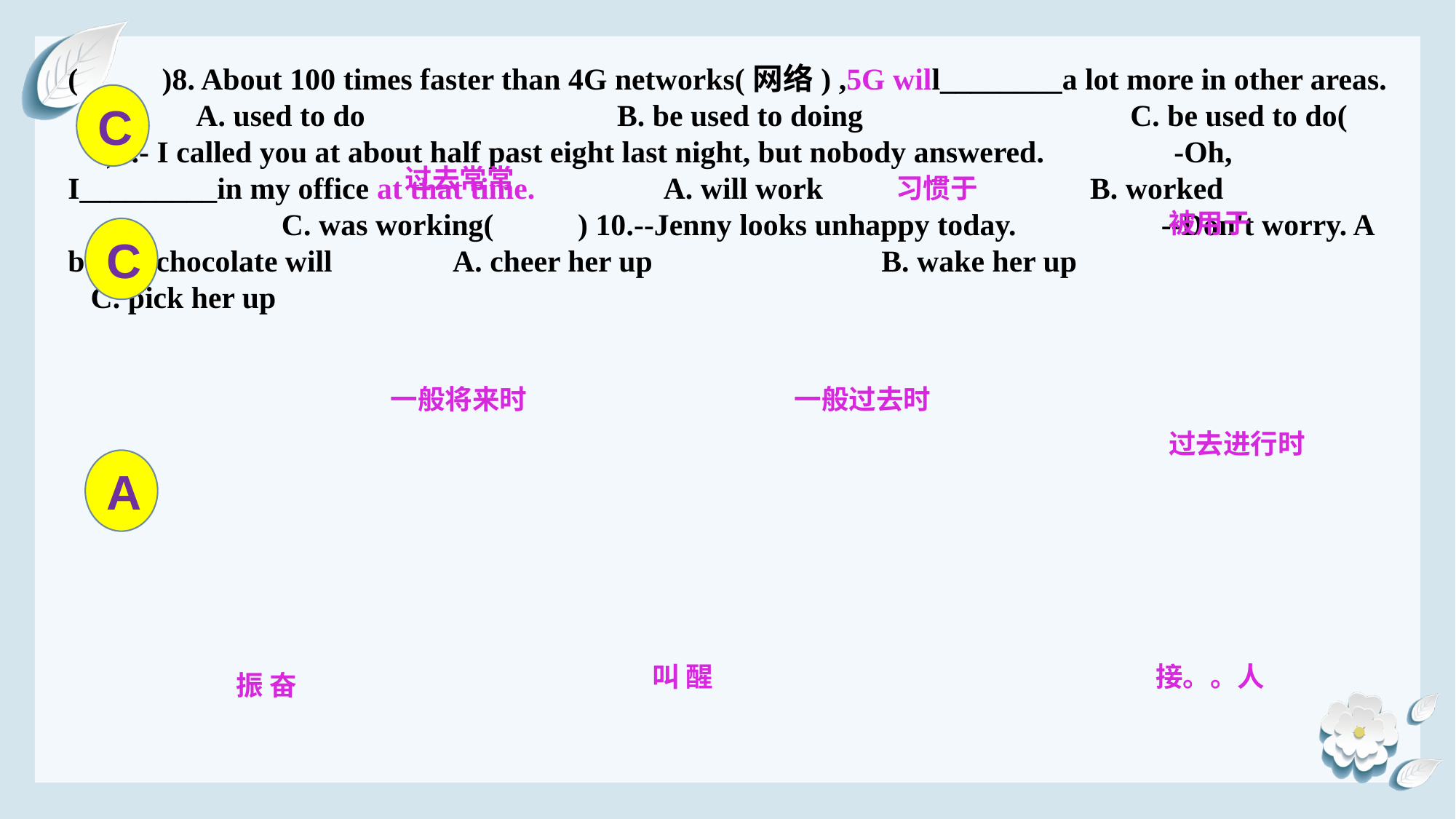

(           )8. About 100 times faster than 4G networks(网络) ,5G will________a lot more in other areas.                  A. used to do                                 B. be used to doing                                   C. be used to do(           )9.- I called you at about half past eight last night, but nobody answered.                 -Oh, I_________in my office at that time.                 A. will work                                   B. worked                                                  C. was working(           ) 10.--Jenny looks unhappy today.                   --Don't worry. A box of chocolate will                A. cheer her up                              B. wake her up                                            C. pick her up

C
过去常常
习惯于
被用于
C
一般将来时
一般过去时
过去进行时
A
叫 醒
接。。人
振 奋